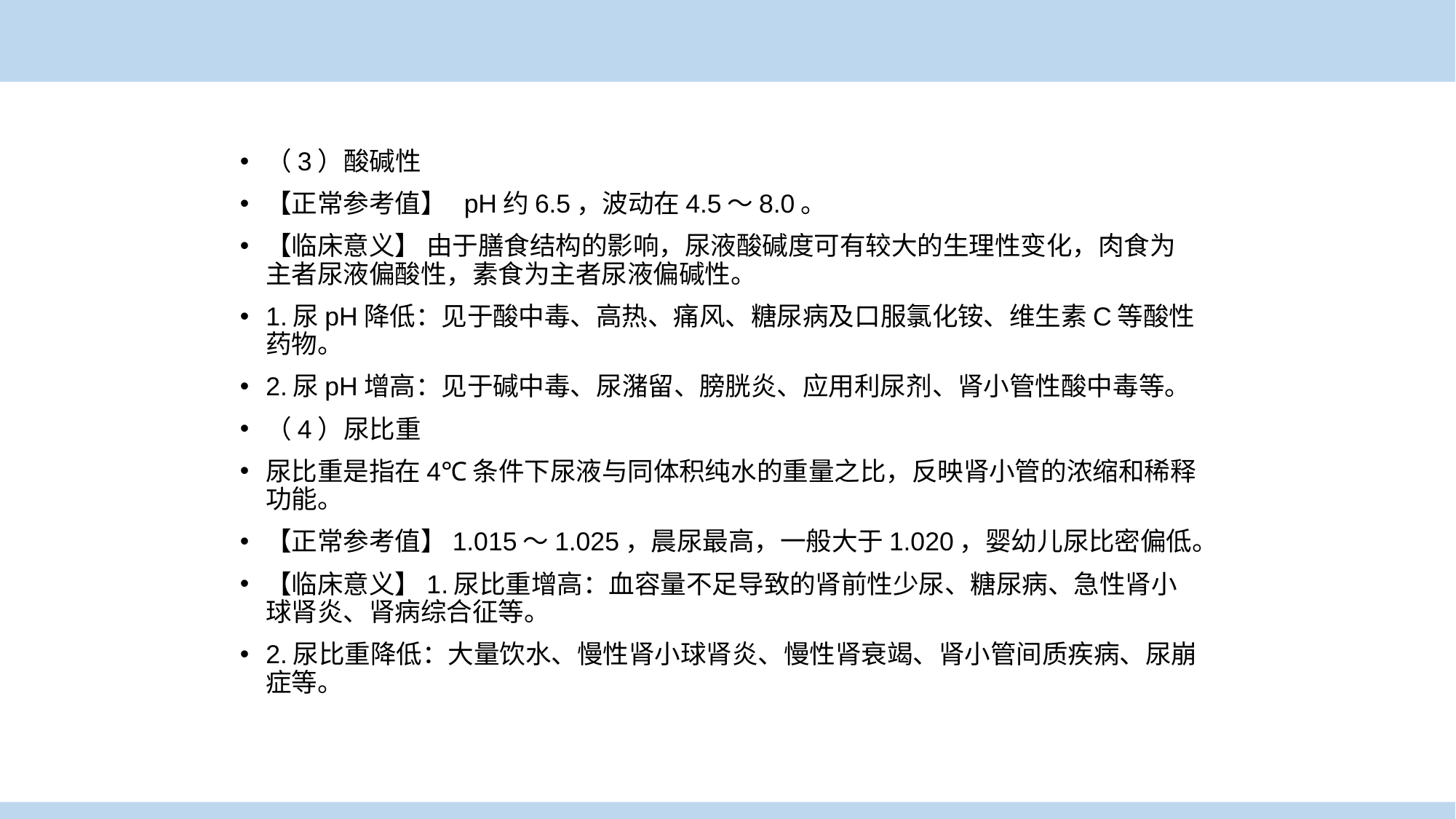

（3）酸碱性
【正常参考值】  pH约6.5，波动在4.5～8.0。
【临床意义】 由于膳食结构的影响，尿液酸碱度可有较大的生理性变化，肉食为主者尿液偏酸性，素食为主者尿液偏碱性。
1.尿pH降低：见于酸中毒、高热、痛风、糖尿病及口服氯化铵、维生素C等酸性药物。
2.尿pH增高：见于碱中毒、尿潴留、膀胱炎、应用利尿剂、肾小管性酸中毒等。
（4）尿比重
尿比重是指在4℃条件下尿液与同体积纯水的重量之比，反映肾小管的浓缩和稀释功能。
【正常参考值】1.015～1.025，晨尿最高，一般大于1.020，婴幼儿尿比密偏低。
【临床意义】1.尿比重增高：血容量不足导致的肾前性少尿、糖尿病、急性肾小球肾炎、肾病综合征等。
2.尿比重降低：大量饮水、慢性肾小球肾炎、慢性肾衰竭、肾小管间质疾病、尿崩症等。